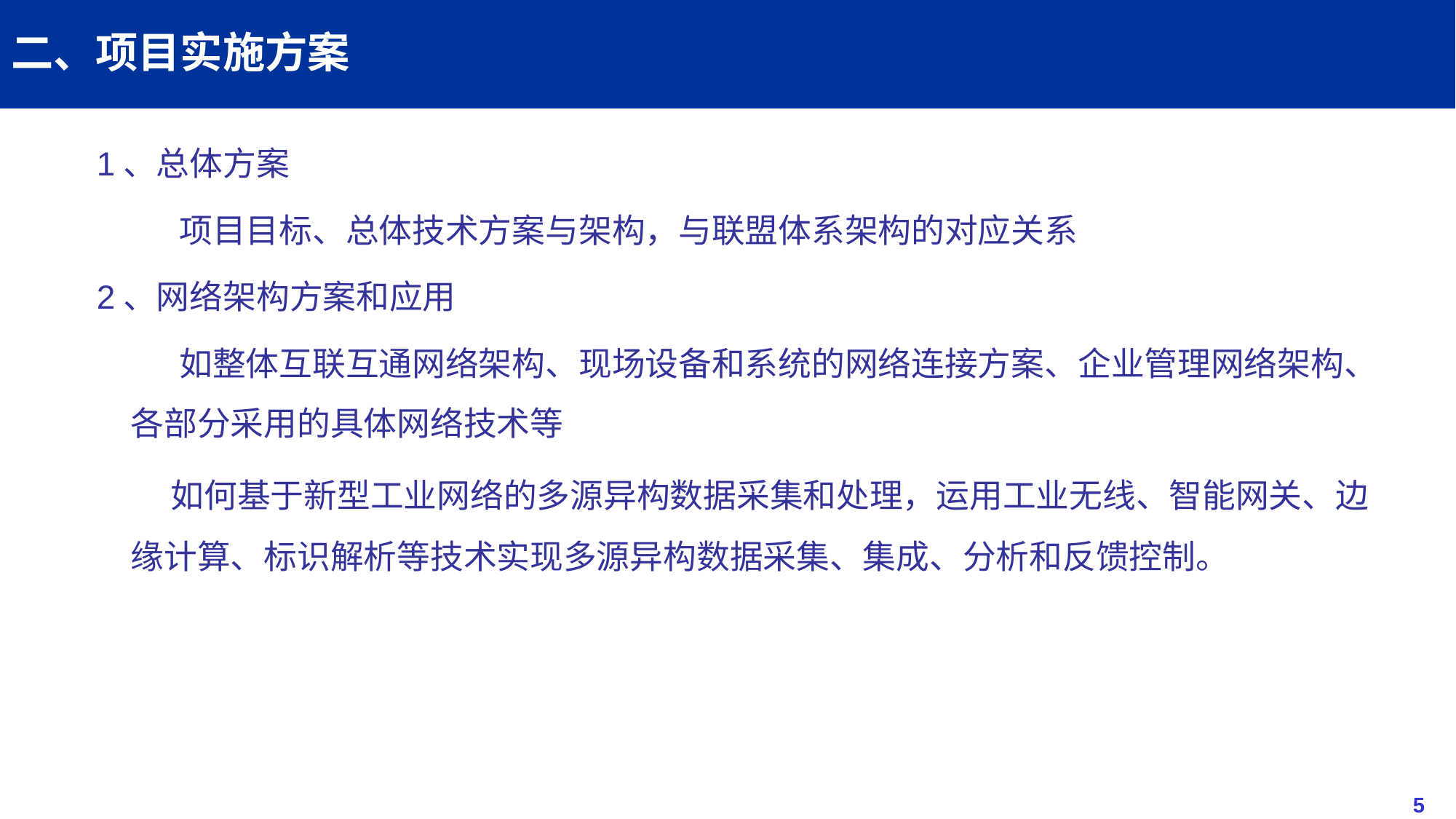

# 二、项目实施方案
1、总体方案
          项目目标、总体技术方案与架构，与联盟体系架构的对应关系
2、网络架构方案和应用
          如整体互联互通网络架构、现场设备和系统的网络连接方案、企业管理网络架构、各部分采用的具体网络技术等
        如何基于新型工业网络的多源异构数据采集和处理，运用工业无线、智能网关、边缘计算、标识解析等技术实现多源异构数据采集、集成、分析和反馈控制。